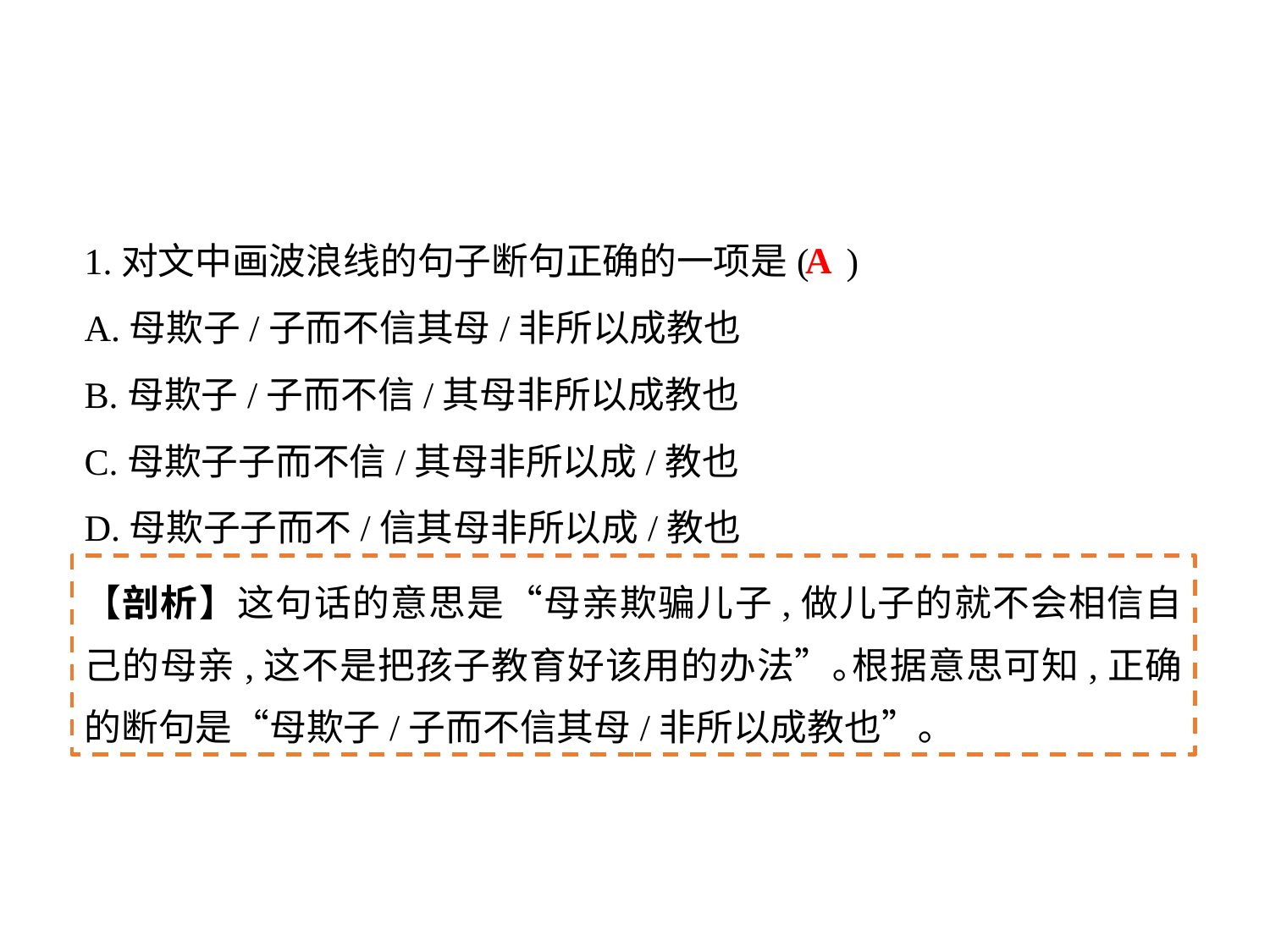

1.对文中画波浪线的句子断句正确的一项是(	)
A.母欺子/子而不信其母/非所以成教也
B.母欺子/子而不信/其母非所以成教也
C.母欺子子而不信/其母非所以成/教也
D.母欺子子而不/信其母非所以成/教也
A
【剖析】这句话的意思是“母亲欺骗儿子,做儿子的就不会相信自己的母亲,这不是把孩子教育好该用的办法”｡根据意思可知,正确的断句是“母欺子/子而不信其母/非所以成教也”｡